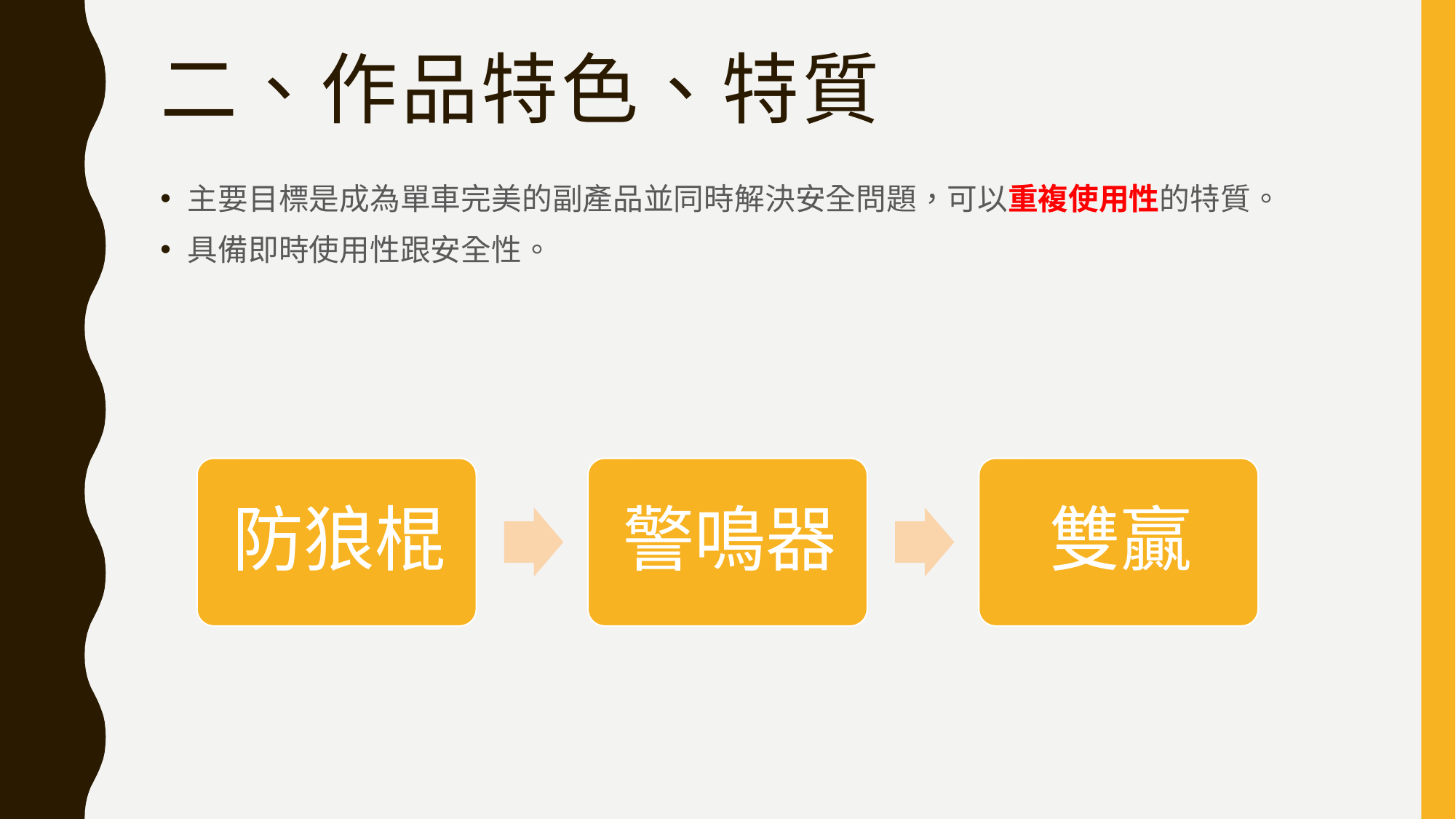

# 二、作品特色、特質
主要目標是成為單車完美的副產品並同時解決安全問題，可以重複使用性的特質。
具備即時使用性跟安全性。

防狼棍

警鳴器

雙贏